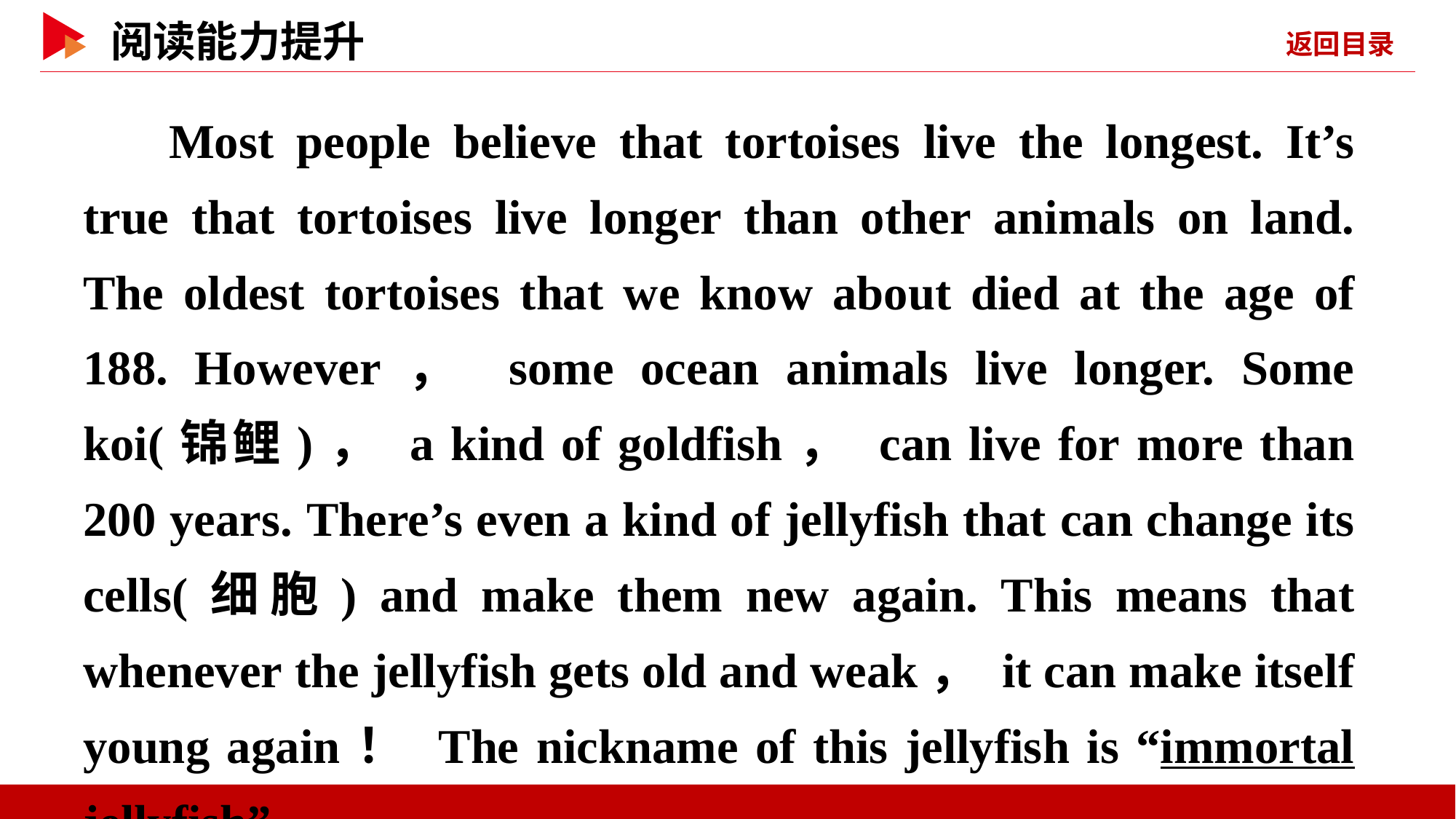

Most people believe that tortoises live the longest. It’s true that tortoises live longer than other animals on land. The oldest tortoises that we know about died at the age of 188. However， some ocean animals live longer. Some koi(锦鲤)， a kind of goldfish， can live for more than 200 years. There’s even a kind of jellyfish that can change its cells(细胞) and make them new again. This means that whenever the jellyfish gets old and weak， it can make itself young again！ The nickname of this jellyfish is “immortal jellyfish”.